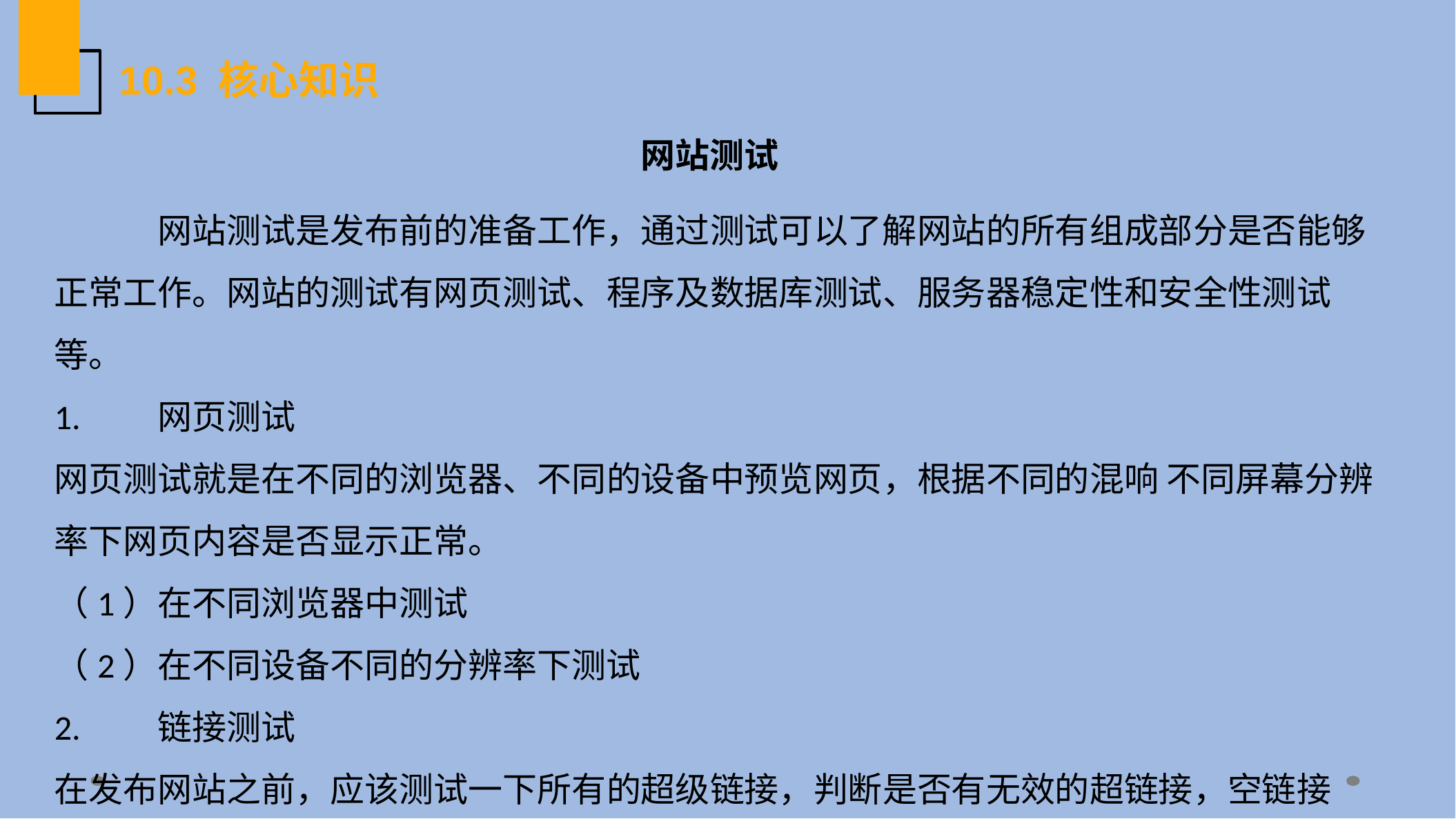

10.3 核心知识
 网站测试
	网站测试是发布前的准备工作，通过测试可以了解网站的所有组成部分是否能够正常工作。网站的测试有网页测试、程序及数据库测试、服务器稳定性和安全性测试等。
1.	网页测试
网页测试就是在不同的浏览器、不同的设备中预览网页，根据不同的混响 不同屏幕分辨率下网页内容是否显示正常。
（1）	在不同浏览器中测试
（2）	在不同设备不同的分辨率下测试
2.	链接测试
在发布网站之前，应该测试一下所有的超级链接，判断是否有无效的超链接，空链接等，避免出现网页已经从网站中删除了的现象。